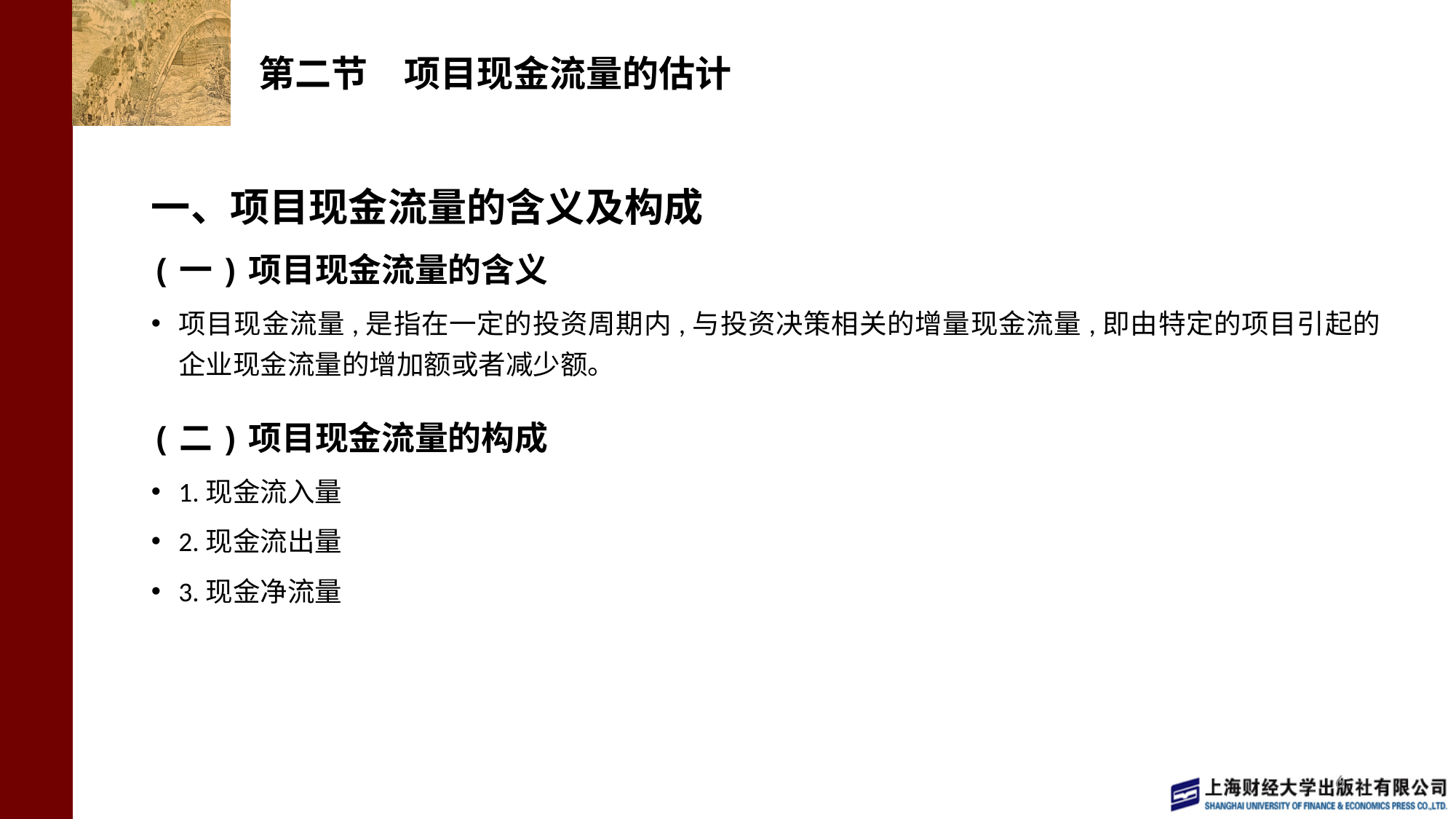

# 第二节　项目现金流量的估计
一、项目现金流量的含义及构成
(一)项目现金流量的含义
项目现金流量,是指在一定的投资周期内,与投资决策相关的增量现金流量,即由特定的项目引起的企业现金流量的增加额或者减少额。
(二)项目现金流量的构成
1.现金流入量
2.现金流出量
3.现金净流量

6